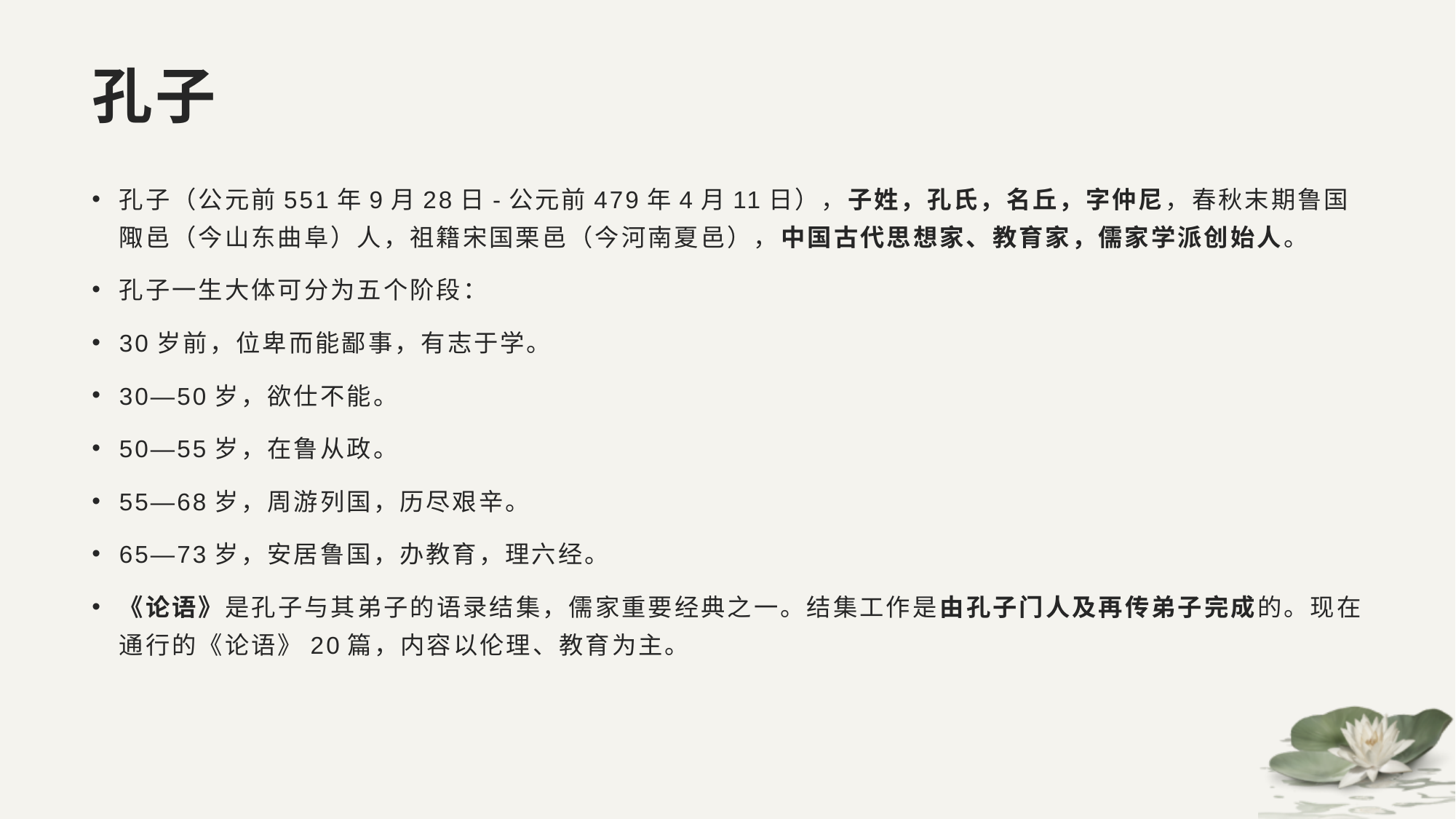

# 孔子
孔子（公元前551年9月28日-公元前479年4月11日），子姓，孔氏，名丘，字仲尼，春秋末期鲁国陬邑（今山东曲阜）人，祖籍宋国栗邑（今河南夏邑），中国古代思想家、教育家，儒家学派创始人。
孔子一生大体可分为五个阶段：
30岁前，位卑而能鄙事，有志于学。
30—50岁，欲仕不能。
50—55岁，在鲁从政。
55—68岁，周游列国，历尽艰辛。
65—73岁，安居鲁国，办教育，理六经。
《论语》是孔子与其弟子的语录结集，儒家重要经典之一。结集工作是由孔子门人及再传弟子完成的。现在通行的《论语》20篇，内容以伦理、教育为主。